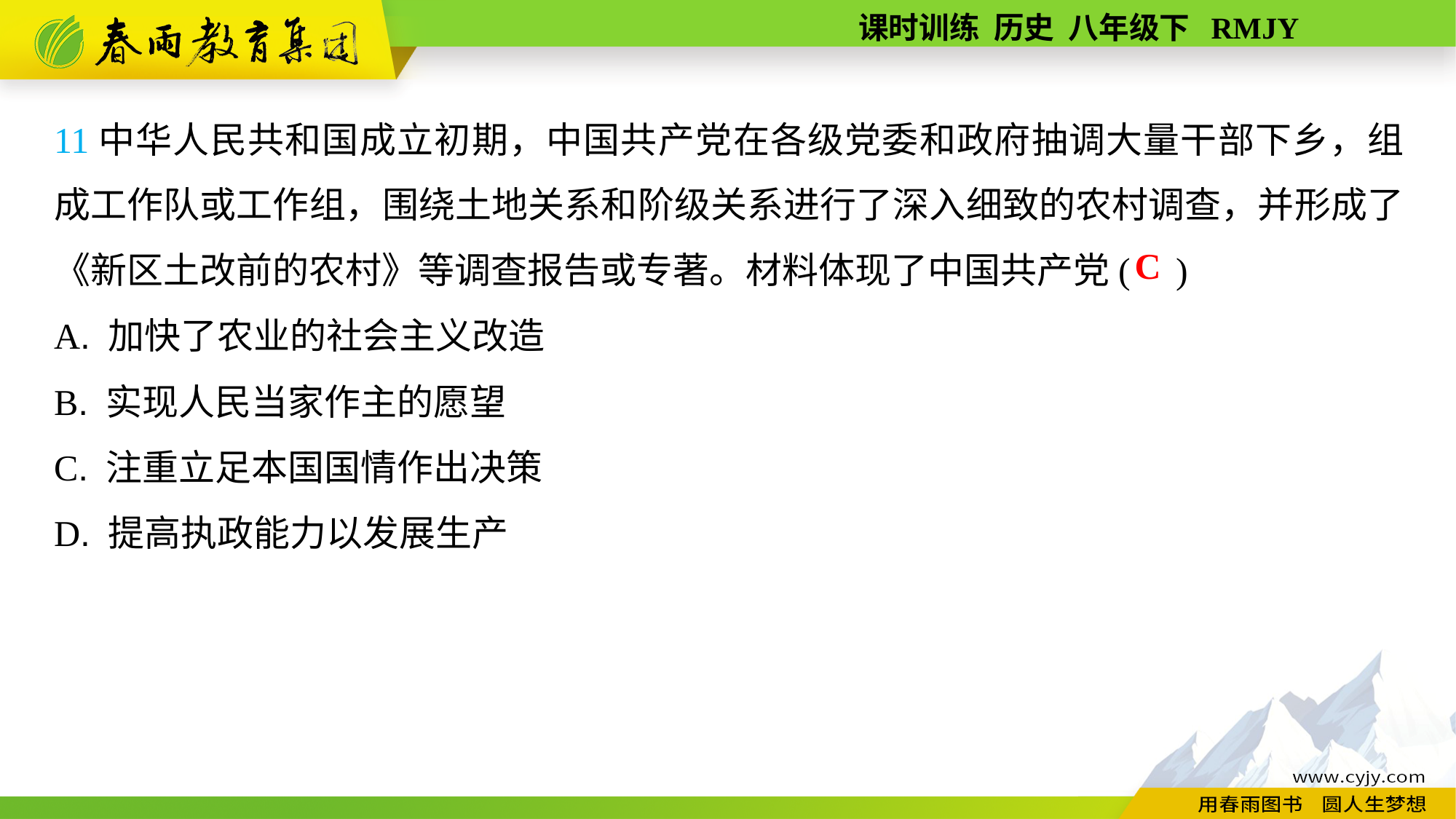

11中华人民共和国成立初期，中国共产党在各级党委和政府抽调大量干部下乡，组成工作队或工作组，围绕土地关系和阶级关系进行了深入细致的农村调查，并形成了《新区土改前的农村》等调查报告或专著。材料体现了中国共产党(     )
A. 加快了农业的社会主义改造
B. 实现人民当家作主的愿望
C. 注重立足本国国情作出决策
D. 提高执政能力以发展生产
C